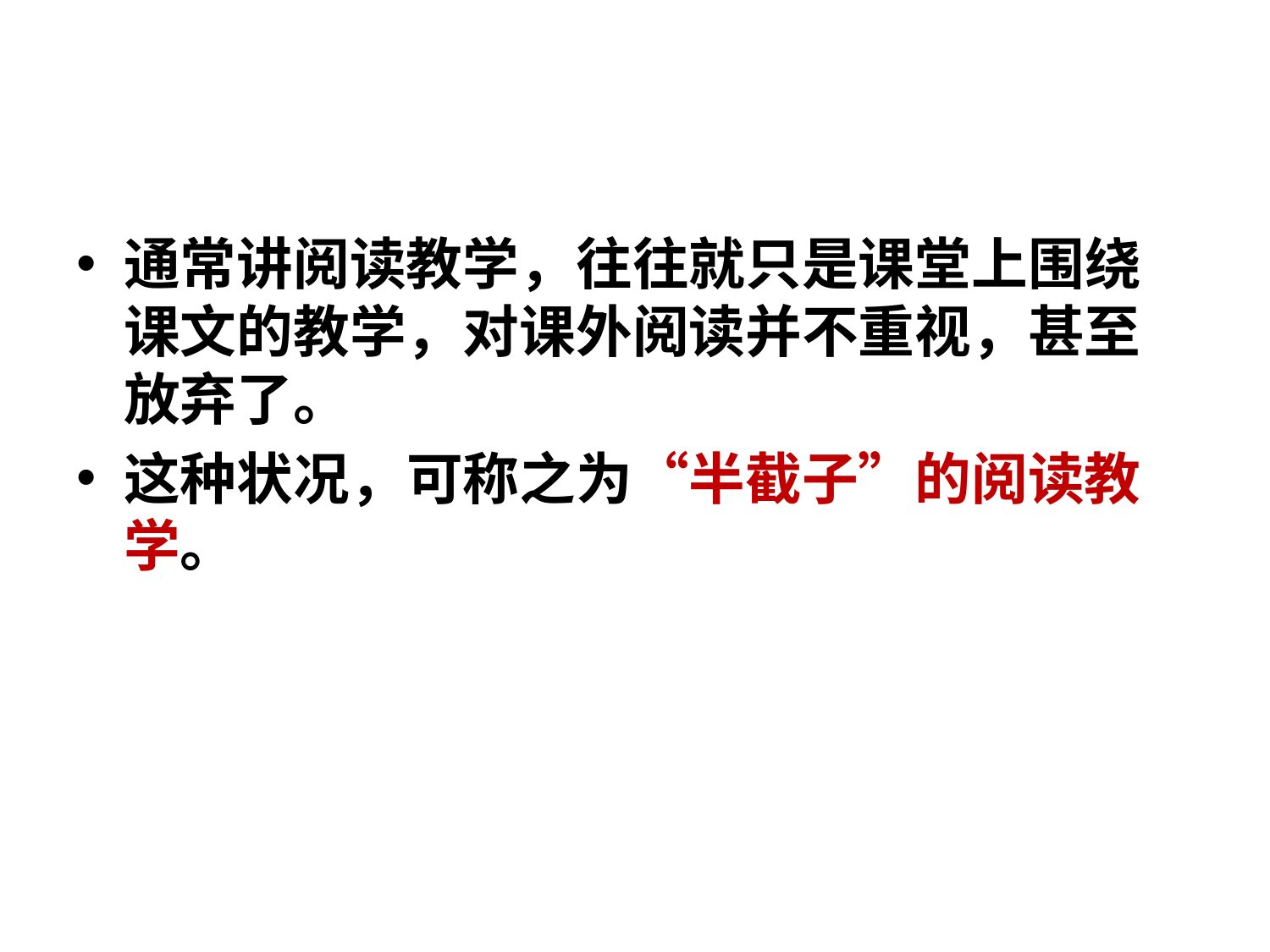

#
通常讲阅读教学，往往就只是课堂上围绕课文的教学，对课外阅读并不重视，甚至放弃了。
这种状况，可称之为“半截子”的阅读教学。